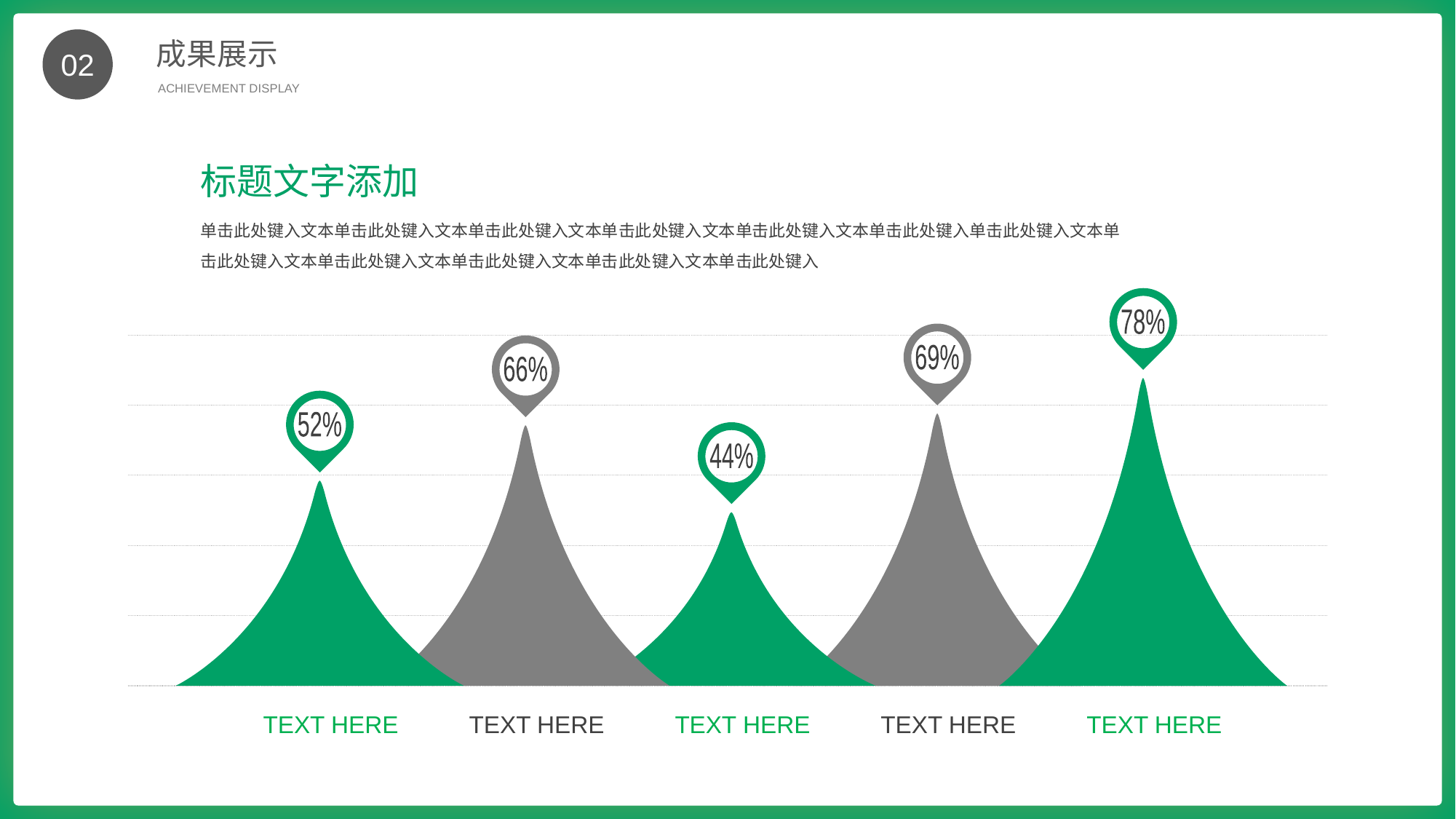

成果展示
ACHIEVEMENT DISPLAY
02
标题文字添加
单击此处键入文本单击此处键入文本单击此处键入文本单击此处键入文本单击此处键入文本单击此处键入单击此处键入文本单击此处键入文本单击此处键入文本单击此处键入文本单击此处键入文本单击此处键入

78%

69%
66%

52%

44%

TEXT HERE
TEXT HERE
TEXT HERE
TEXT HERE
TEXT HERE